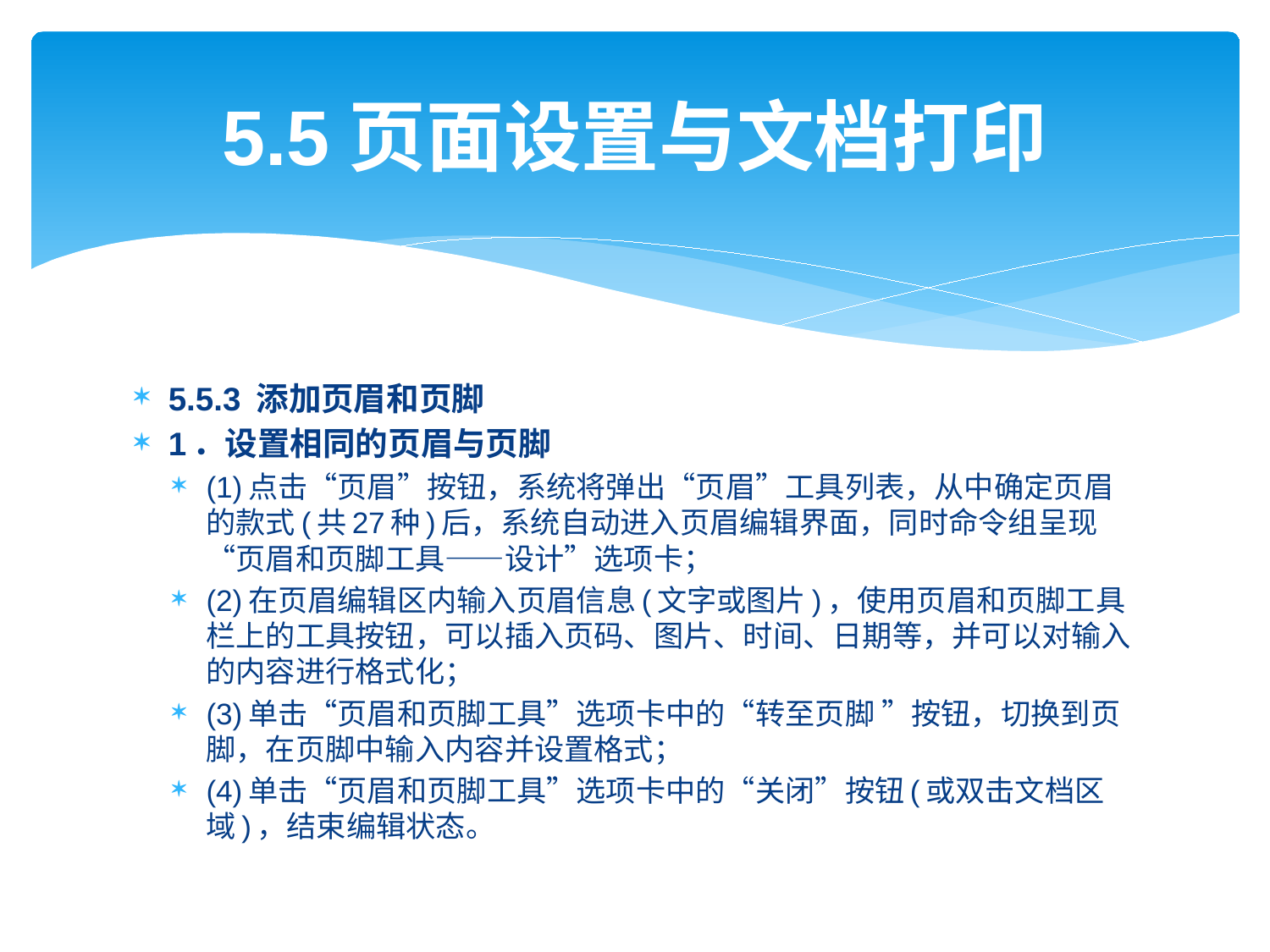

# 5.5页面设置与文档打印
5.5.3 添加页眉和页脚
1．设置相同的页眉与页脚
(1)点击“页眉”按钮，系统将弹出“页眉”工具列表，从中确定页眉的款式(共27种)后，系统自动进入页眉编辑界面，同时命令组呈现“页眉和页脚工具——设计”选项卡；
(2)在页眉编辑区内输入页眉信息(文字或图片)，使用页眉和页脚工具栏上的工具按钮，可以插入页码、图片、时间、日期等，并可以对输入的内容进行格式化；
(3)单击“页眉和页脚工具”选项卡中的“转至页脚 ”按钮，切换到页脚，在页脚中输入内容并设置格式；
(4)单击“页眉和页脚工具”选项卡中的“关闭”按钮(或双击文档区域)，结束编辑状态。